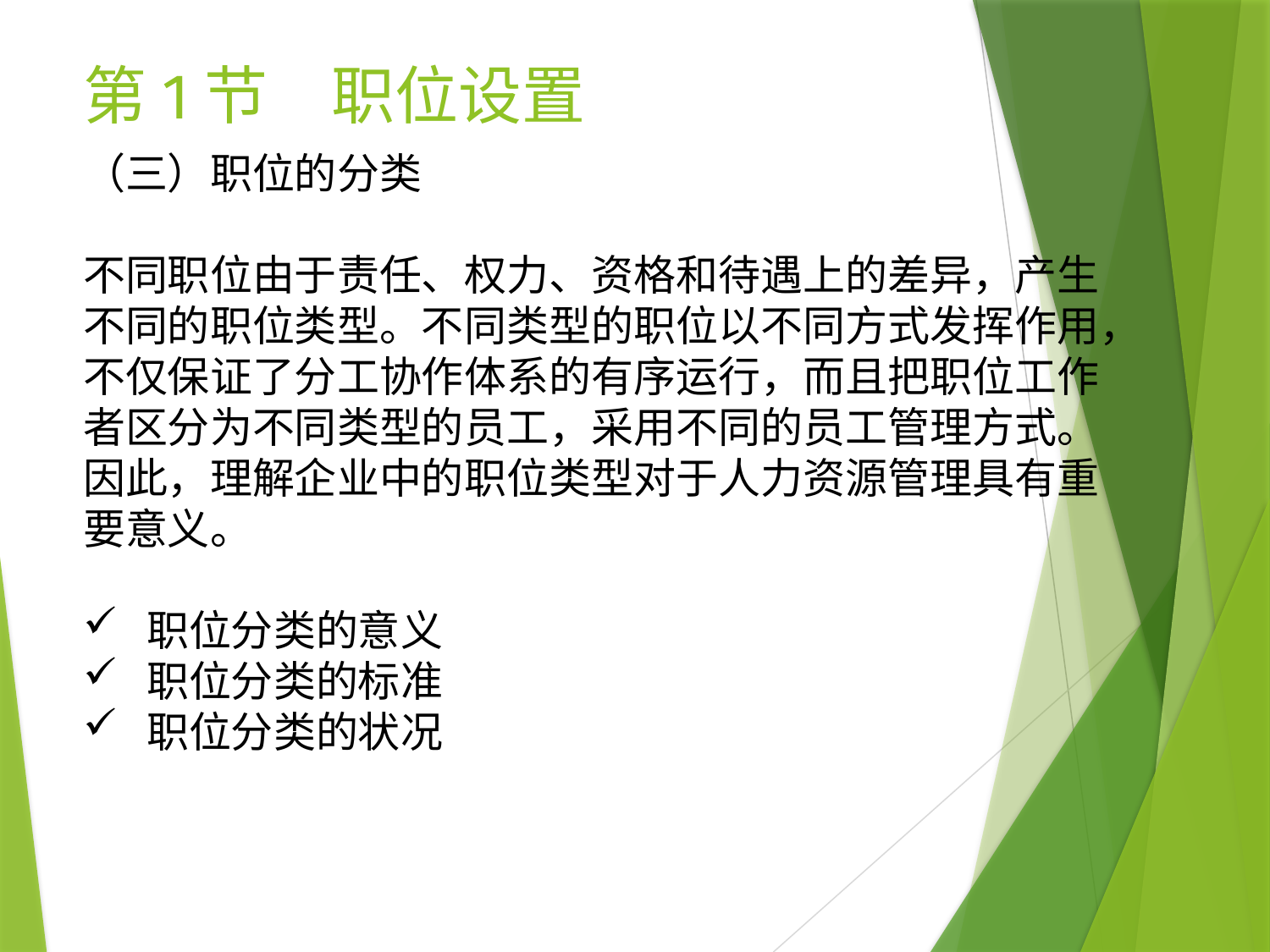

# 第1节　职位设置
（三）职位的分类

不同职位由于责任、权力、资格和待遇上的差异，产生不同的职位类型。不同类型的职位以不同方式发挥作用，不仅保证了分工协作体系的有序运行，而且把职位工作者区分为不同类型的员工，采用不同的员工管理方式。因此，理解企业中的职位类型对于人力资源管理具有重要意义。

职位分类的意义
职位分类的标准
职位分类的状况